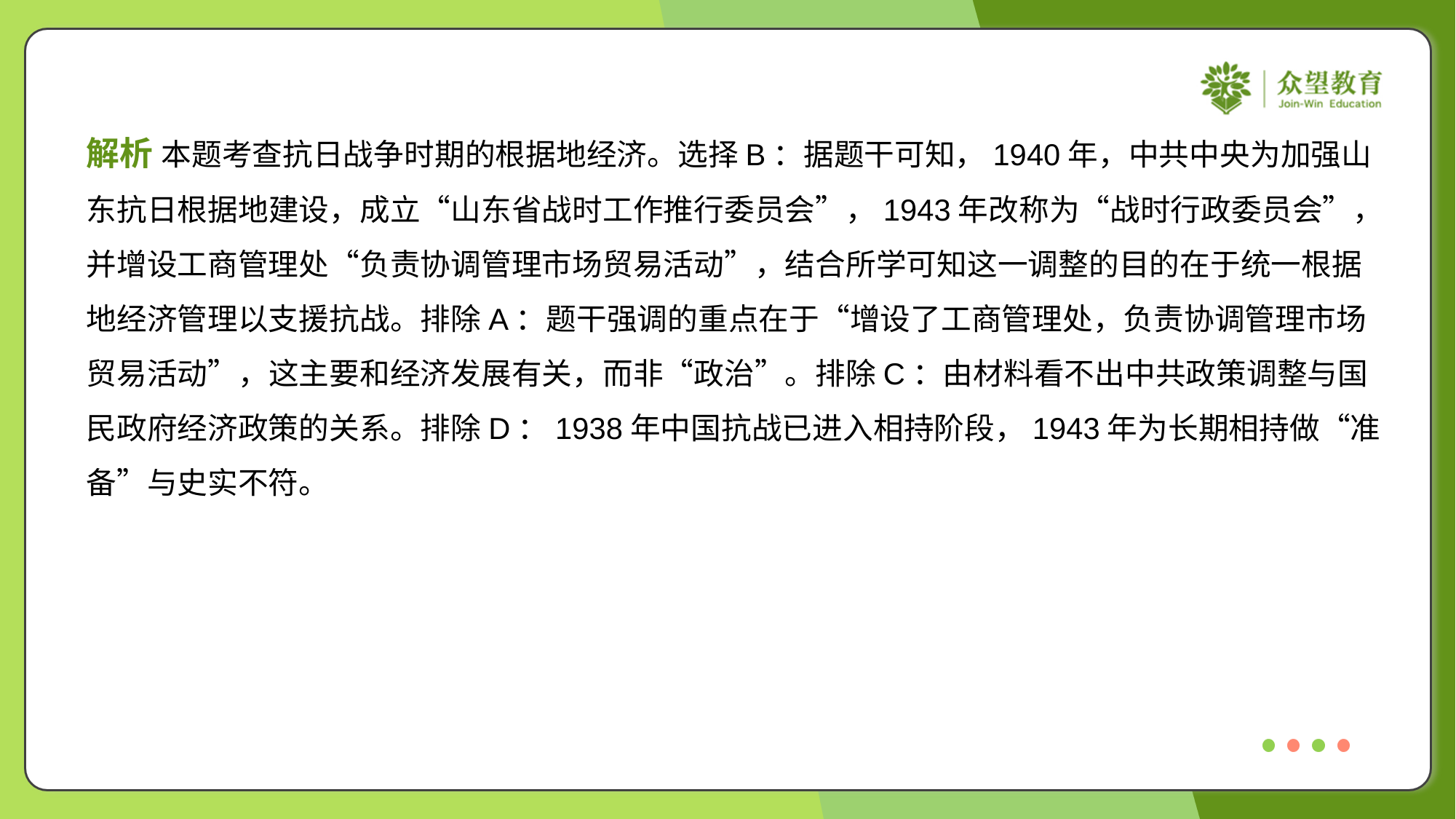

解析 本题考查抗日战争时期的根据地经济。选择B：据题干可知，1940年，中共中央为加强山
东抗日根据地建设，成立“山东省战时工作推行委员会”，1943年改称为“战时行政委员会”，
并增设工商管理处“负责协调管理市场贸易活动”，结合所学可知这一调整的目的在于统一根据
地经济管理以支援抗战。排除A：题干强调的重点在于“增设了工商管理处，负责协调管理市场
贸易活动”，这主要和经济发展有关，而非“政治”。排除C：由材料看不出中共政策调整与国
民政府经济政策的关系。排除D：1938年中国抗战已进入相持阶段，1943年为长期相持做“准
备”与史实不符。